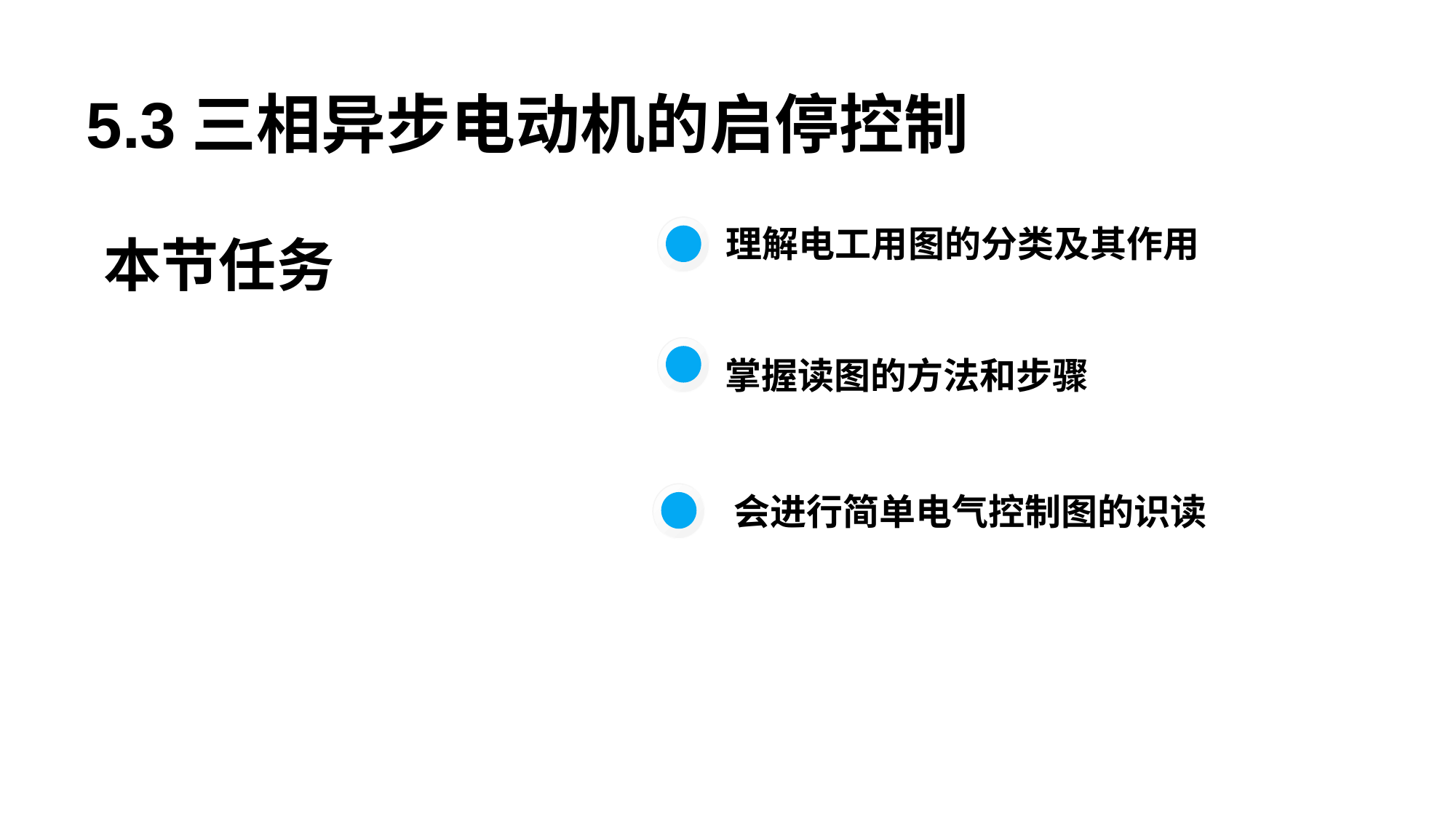

5.3三相异步电动机的启停控制
理解电工用图的分类及其作用

本节任务

掌握读图的方法和步骤

会进行简单电气控制图的识读